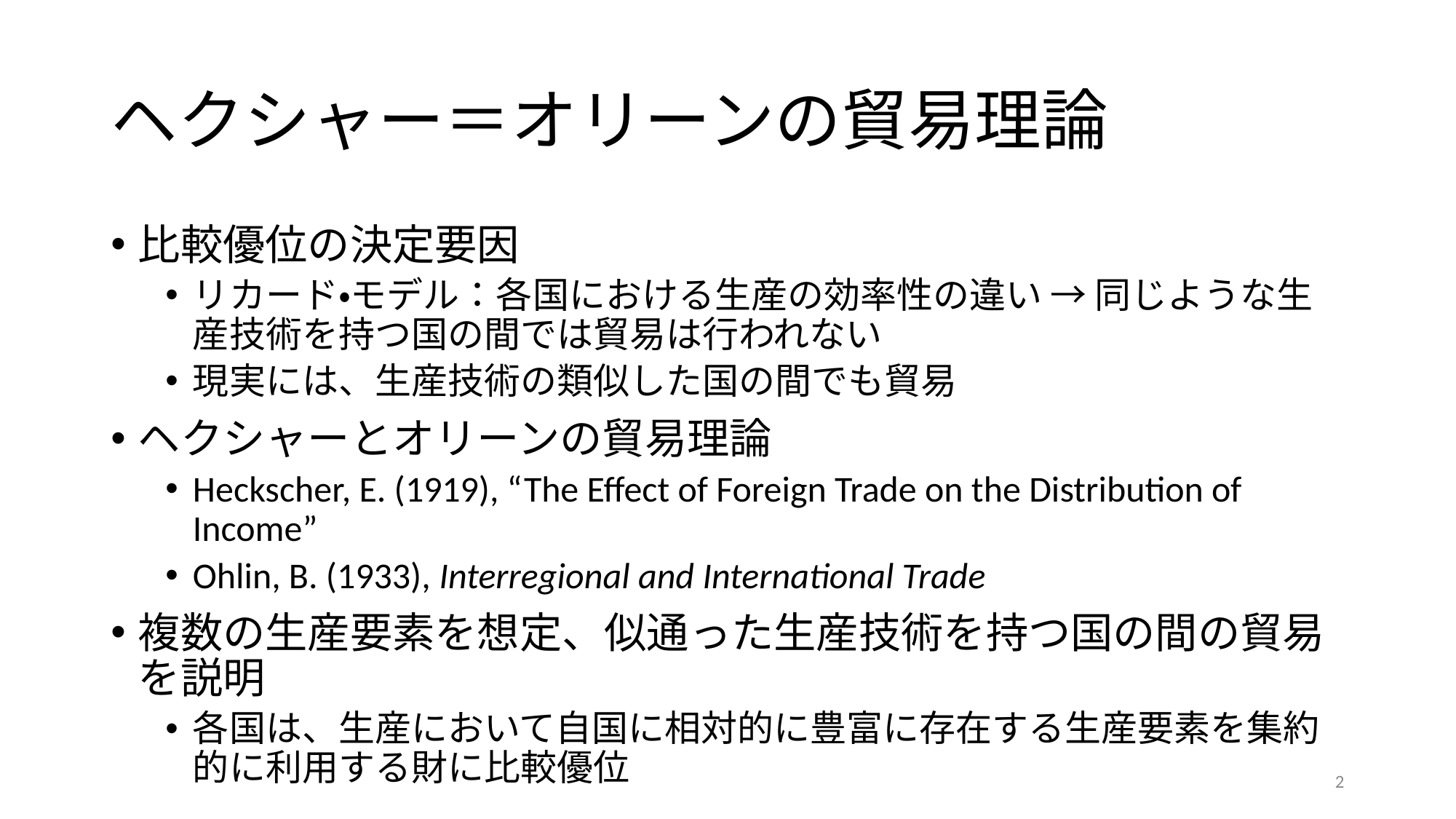

# ヘクシャー＝オリーンの貿易理論
比較優位の決定要因
リカード・モデル：各国における生産の効率性の違い → 同じような生産技術を持つ国の間では貿易は行われない
現実には、生産技術の類似した国の間でも貿易
ヘクシャーとオリーンの貿易理論
Heckscher, E. (1919), “The Effect of Foreign Trade on the Distribution of Income”
Ohlin, B. (1933), Interregional and International Trade
複数の生産要素を想定、似通った生産技術を持つ国の間の貿易を説明
各国は、生産において自国に相対的に豊富に存在する生産要素を集約的に利用する財に比較優位
2